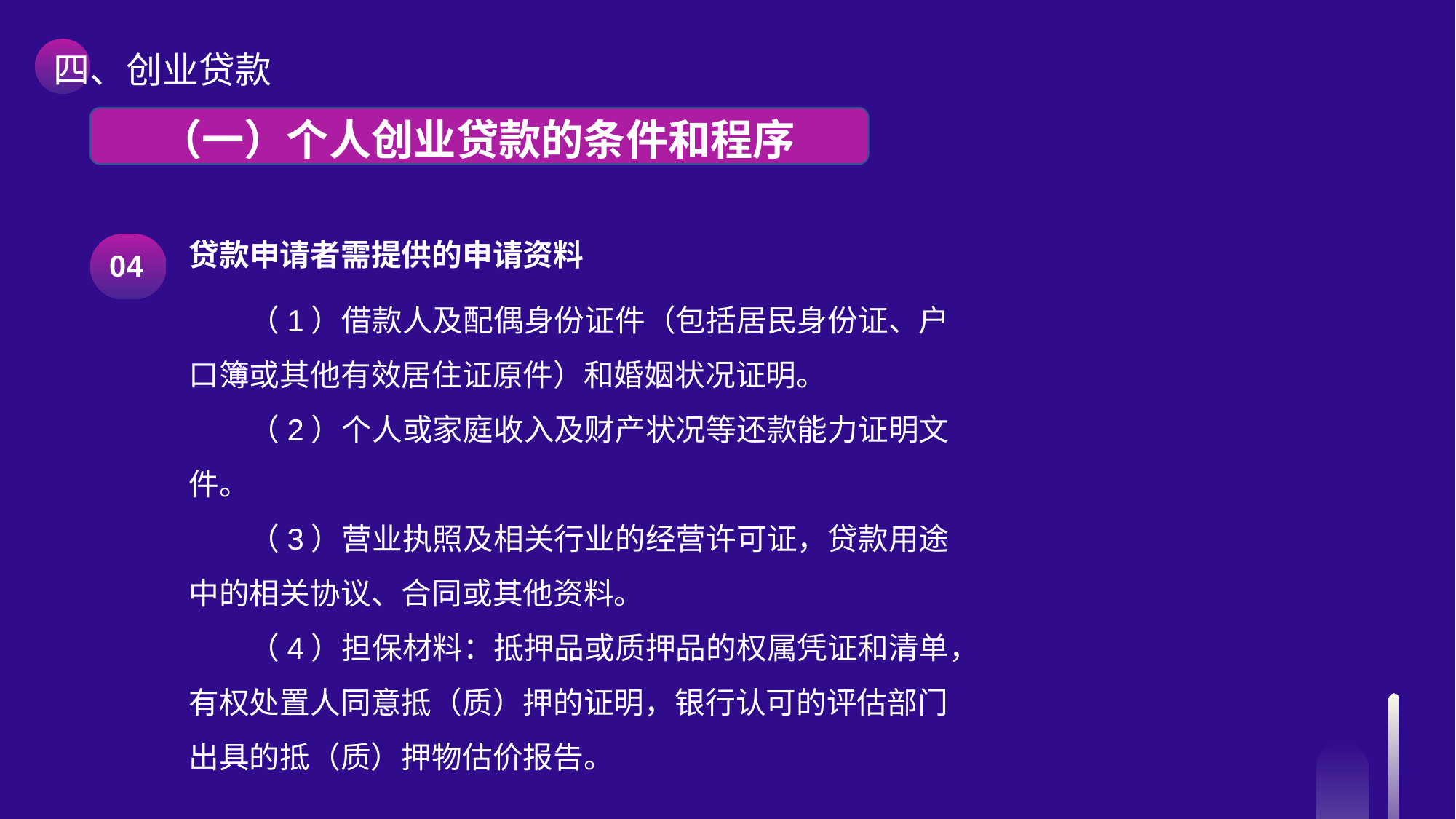

四、创业贷款

 （一）个人创业贷款的条件和程序
贷款申请者需提供的申请资料

（1）借款人及配偶身份证件（包括居民身份证、户口簿或其他有效居住证原件）和婚姻状况证明。
（2）个人或家庭收入及财产状况等还款能力证明文件。
（3）营业执照及相关行业的经营许可证，贷款用途中的相关协议、合同或其他资料。
（4）担保材料：抵押品或质押品的权属凭证和清单，有权处置人同意抵（质）押的证明，银行认可的评估部门出具的抵（质）押物估价报告。
04